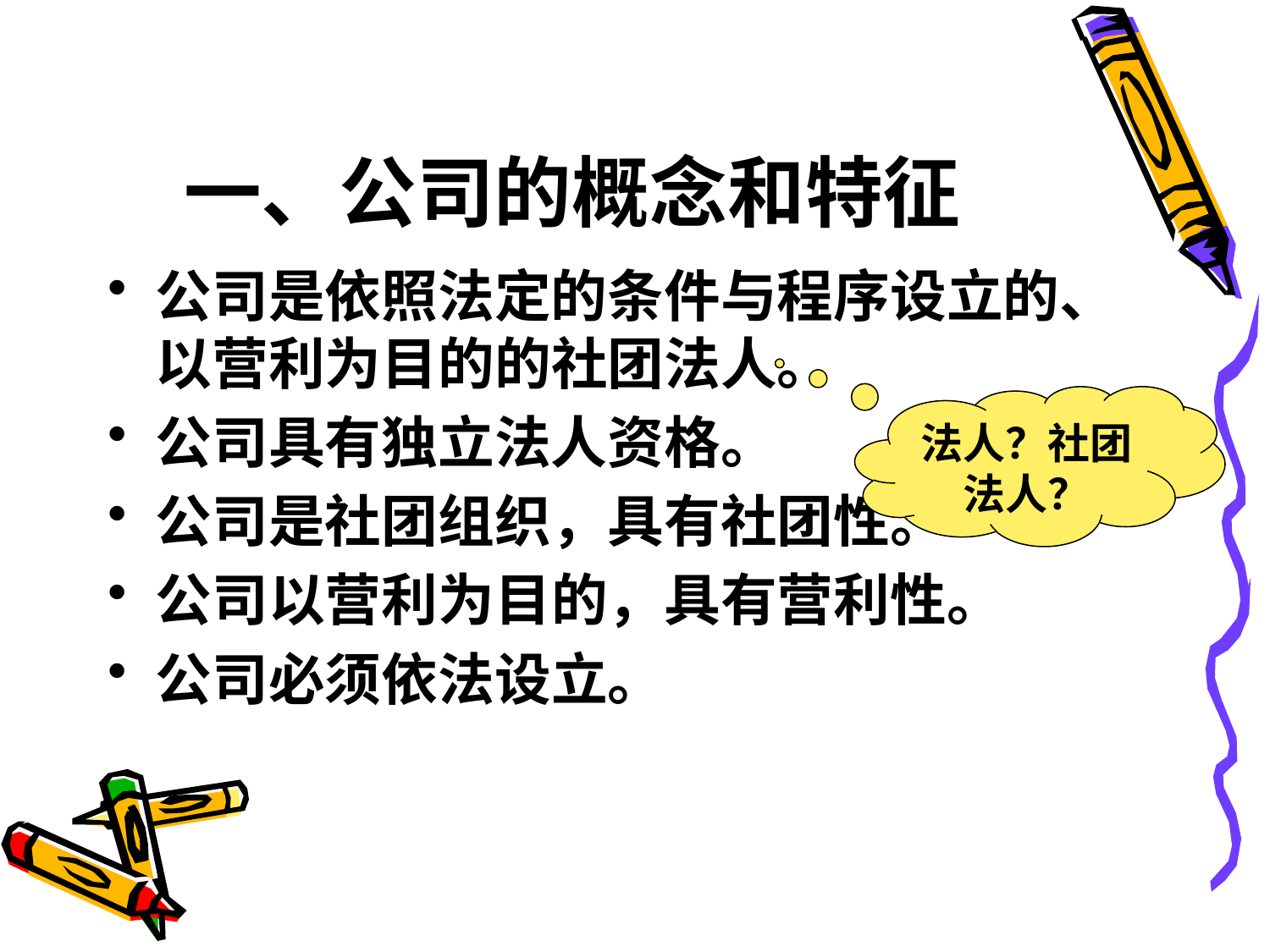

# 一、公司的概念和特征
公司是依照法定的条件与程序设立的、以营利为目的的社团法人。
公司具有独立法人资格。
公司是社团组织，具有社团性。
公司以营利为目的，具有营利性。
公司必须依法设立。
法人？社团法人？